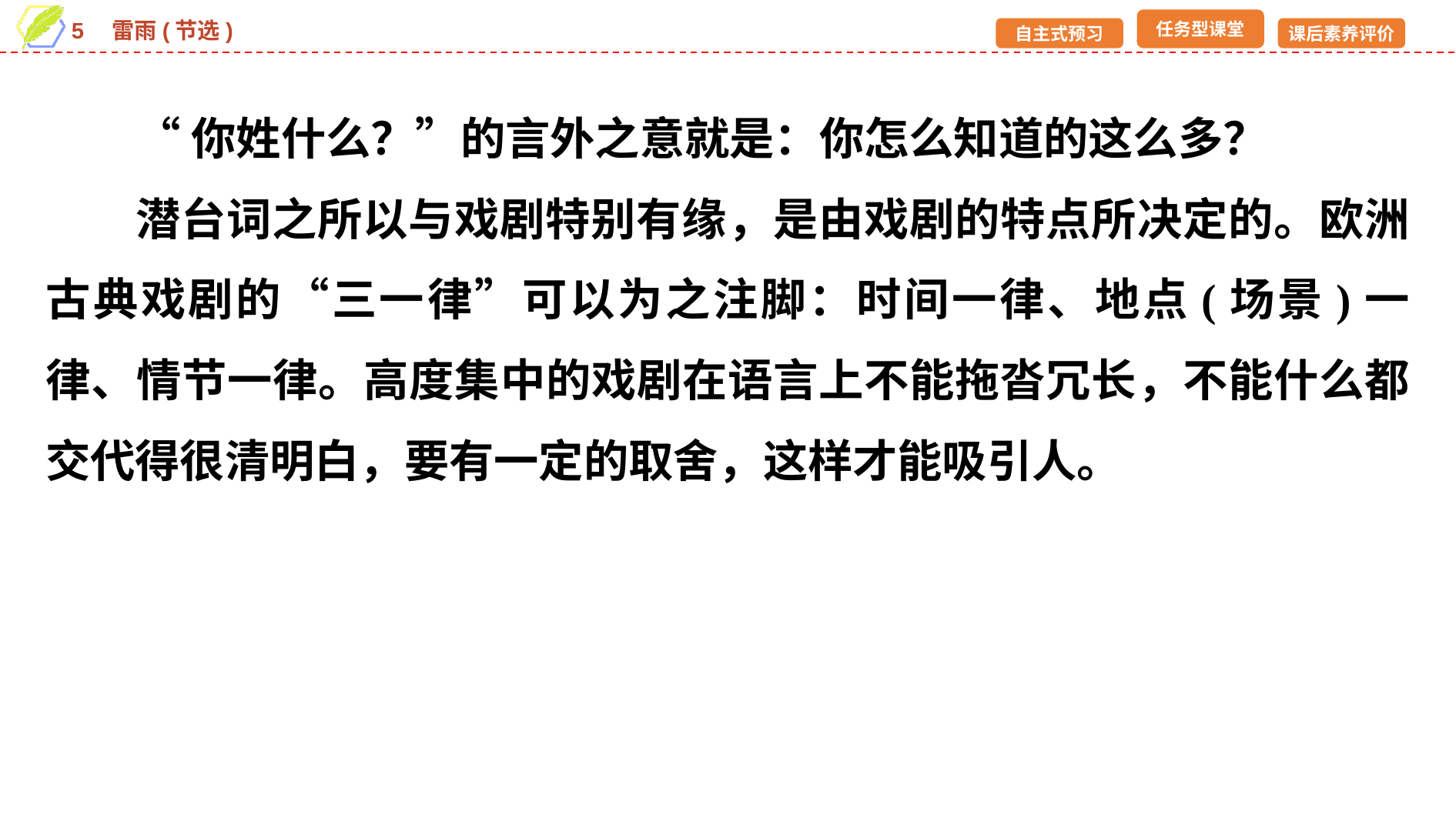

“你姓什么？”的言外之意就是：你怎么知道的这么多？
潜台词之所以与戏剧特别有缘，是由戏剧的特点所决定的。欧洲古典戏剧的“三一律”可以为之注脚：时间一律、地点(场景)一律、情节一律。高度集中的戏剧在语言上不能拖沓冗长，不能什么都交代得很清明白，要有一定的取舍，这样才能吸引人。